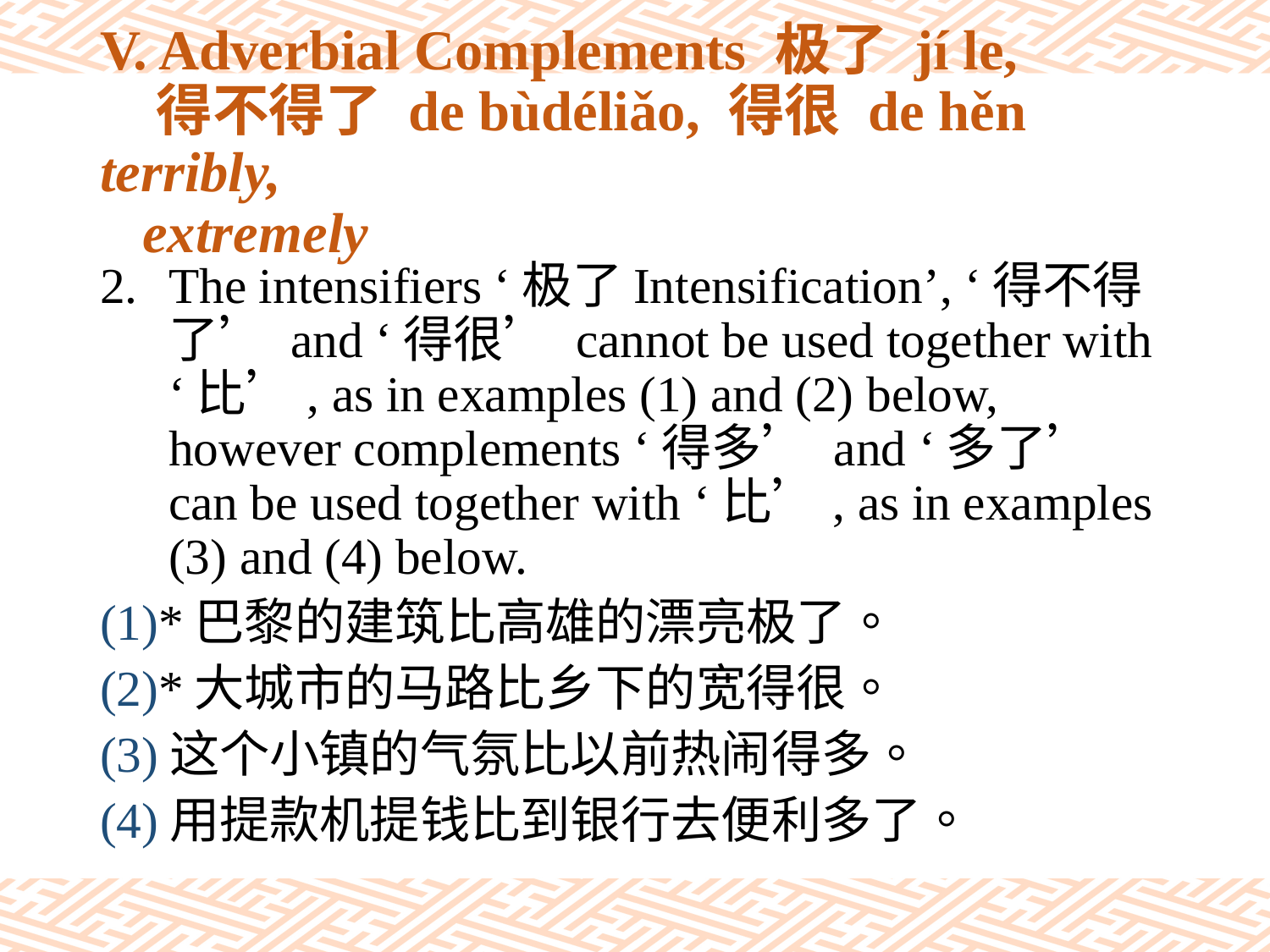

# V. Adverbial Complements 极了 jí le, 得不得了 de bùdéliǎo, 得很 de hěn  terribly, extremely
The intensifiers ‘极了Intensification’, ‘得不得了’ and ‘得很’ cannot be used together with ‘比’, as in examples (1) and (2) below, however complements ‘得多’ and ‘多了’  can be used together with ‘比’, as in examples (3) and (4) below.
(1)*巴黎的建筑比高雄的漂亮极了。
(2)*大城市的马路比乡下的宽得很。
(3)这个小镇的气氛比以前热闹得多。
(4)用提款机提钱比到银行去便利多了。